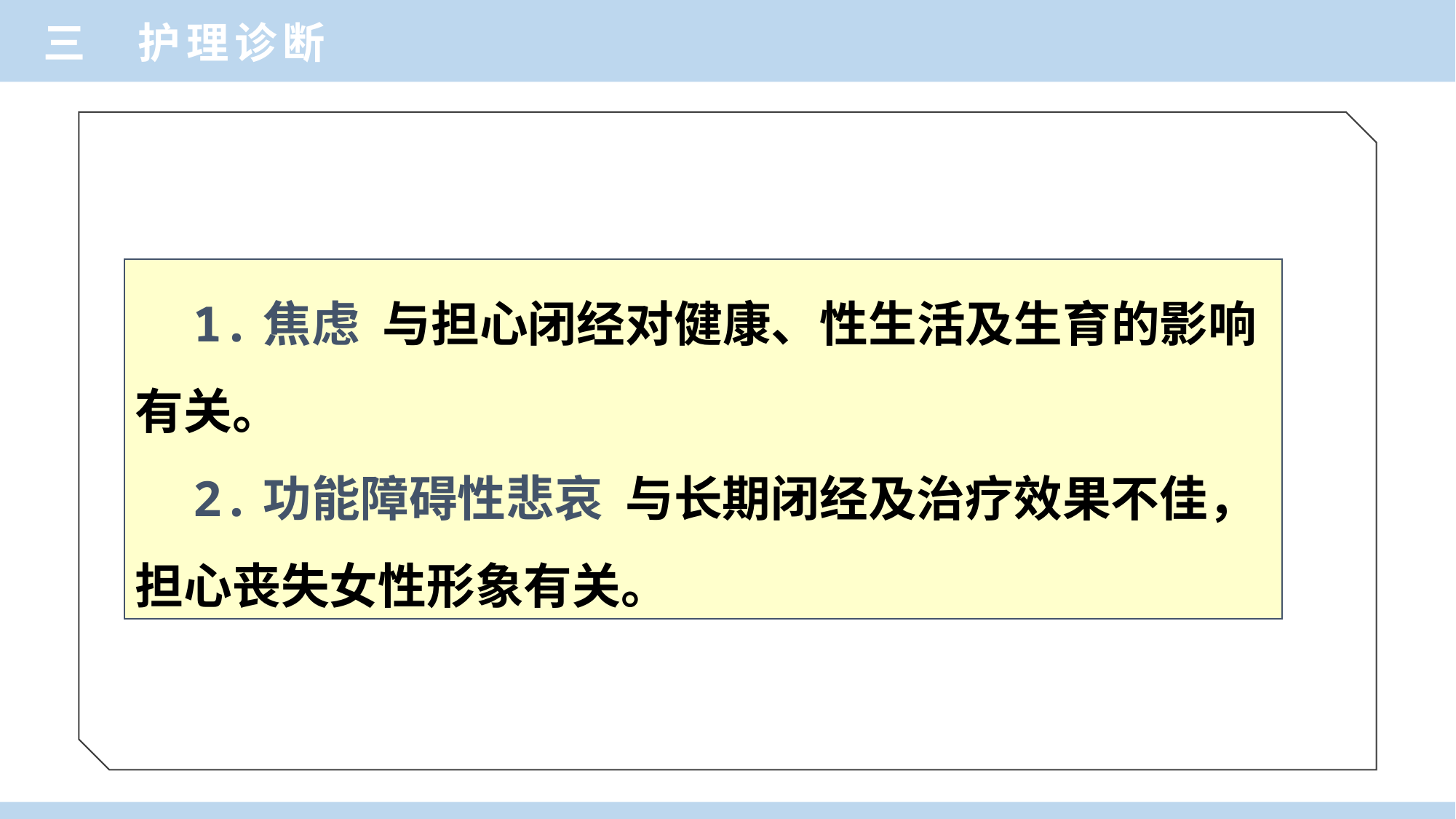

三   护理诊断

  1.焦虑  与担心闭经对健康、性生活及生育的影响有关。
  2.功能障碍性悲哀  与长期闭经及治疗效果不佳，担心丧失女性形象有关。